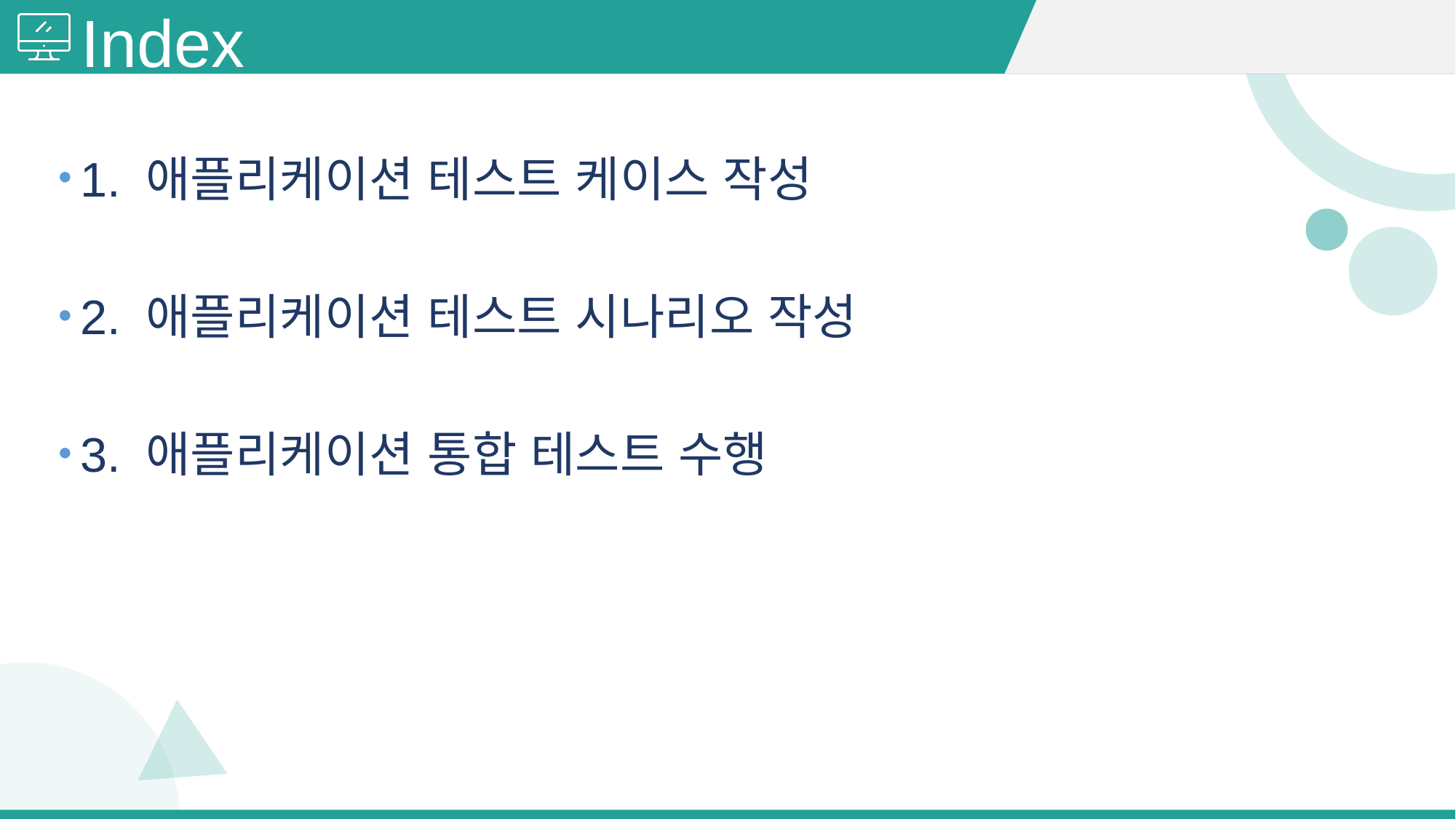

# Index
1. 애플리케이션 테스트 케이스 작성
2. 애플리케이션 테스트 시나리오 작성
3. 애플리케이션 통합 테스트 수행